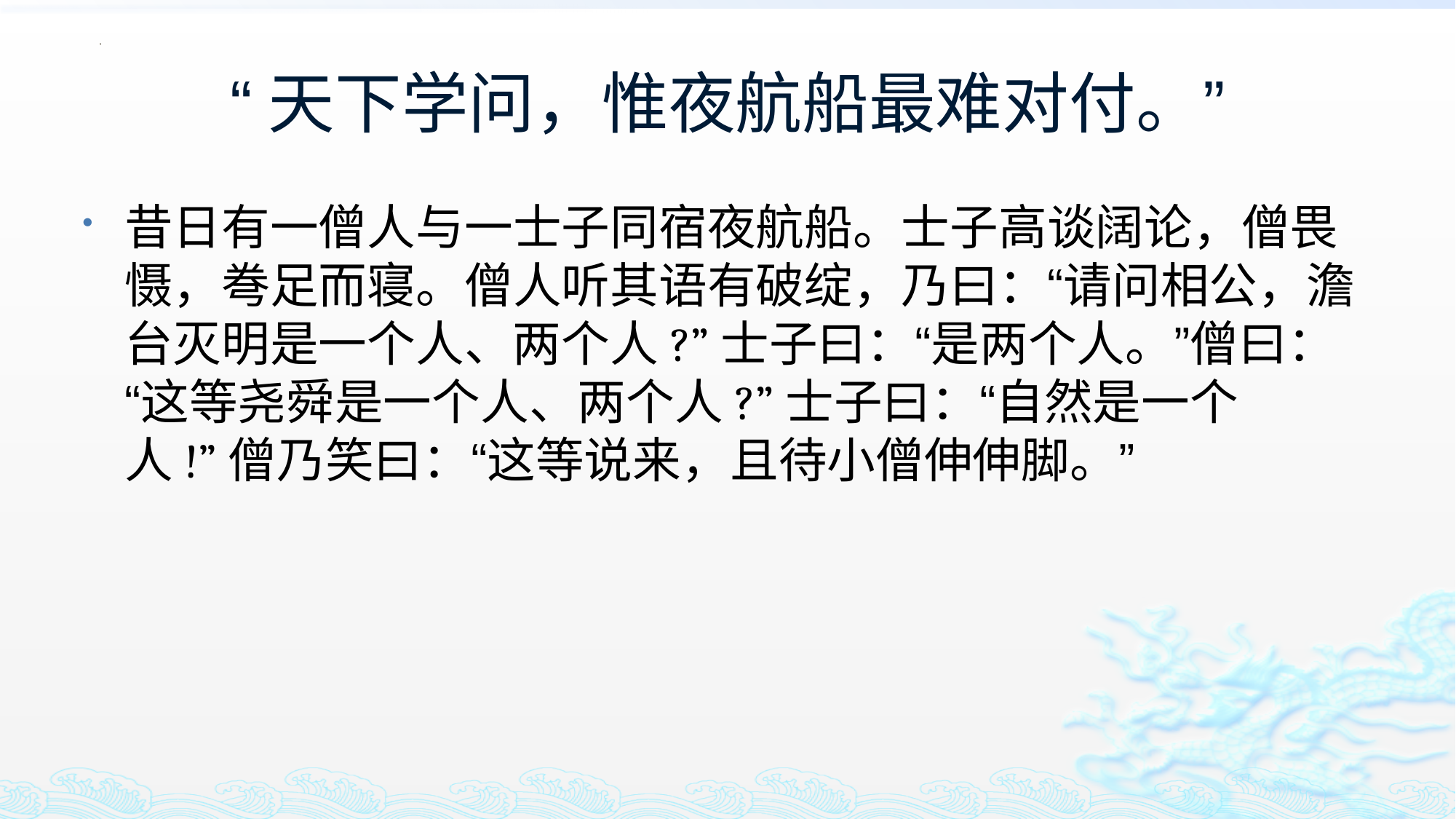

# “天下学问，惟夜航船最难对付。”
昔日有一僧人与一士子同宿夜航船。士子高谈阔论，僧畏慑，弮足而寝。僧人听其语有破绽，乃曰：“请问相公，澹台灭明是一个人、两个人?”士子曰：“是两个人。”僧曰：“这等尧舜是一个人、两个人?”士子曰：“自然是一个人!”僧乃笑曰：“这等说来，且待小僧伸伸脚。”